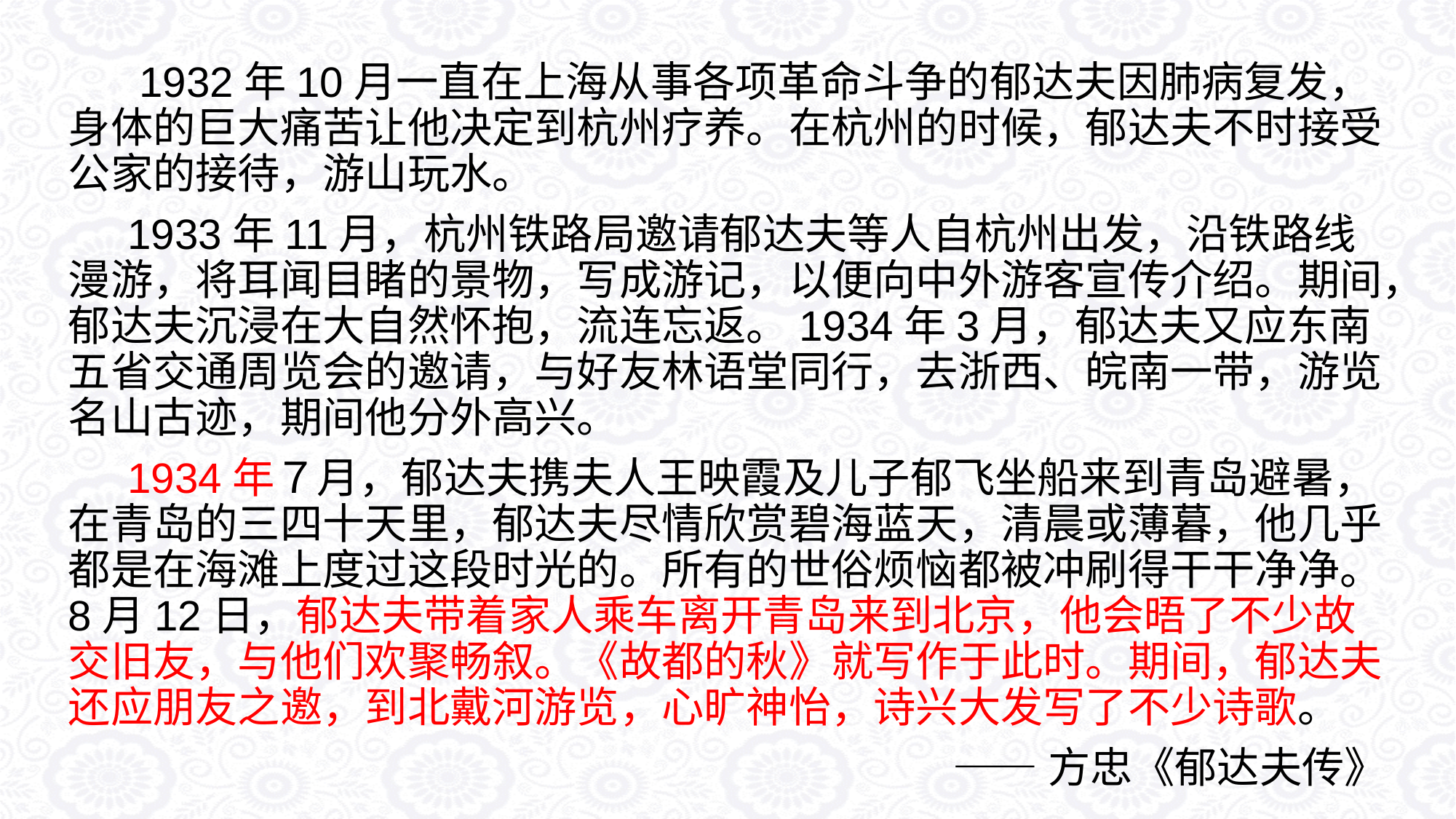

1932年10月一直在上海从事各项革命斗争的郁达夫因肺病复发，身体的巨大痛苦让他决定到杭州疗养。在杭州的时候，郁达夫不时接受公家的接待，游山玩水。
     1933年11月，杭州铁路局邀请郁达夫等人自杭州出发，沿铁路线漫游，将耳闻目睹的景物，写成游记，以便向中外游客宣传介绍。期间，郁达夫沉浸在大自然怀抱，流连忘返。1934年3月，郁达夫又应东南五省交通周览会的邀请，与好友林语堂同行，去浙西、皖南一带，游览名山古迹，期间他分外高兴。
     1934年７月，郁达夫携夫人王映霞及儿子郁飞坐船来到青岛避暑，在青岛的三四十天里，郁达夫尽情欣赏碧海蓝天，清晨或薄暮，他几乎都是在海滩上度过这段时光的。所有的世俗烦恼都被冲刷得干干净净。8月12日，郁达夫带着家人乘车离开青岛来到北京，他会晤了不少故交旧友，与他们欢聚畅叙。《故都的秋》就写作于此时。期间，郁达夫还应朋友之邀，到北戴河游览，心旷神怡，诗兴大发写了不少诗歌。
——方忠《郁达夫传》